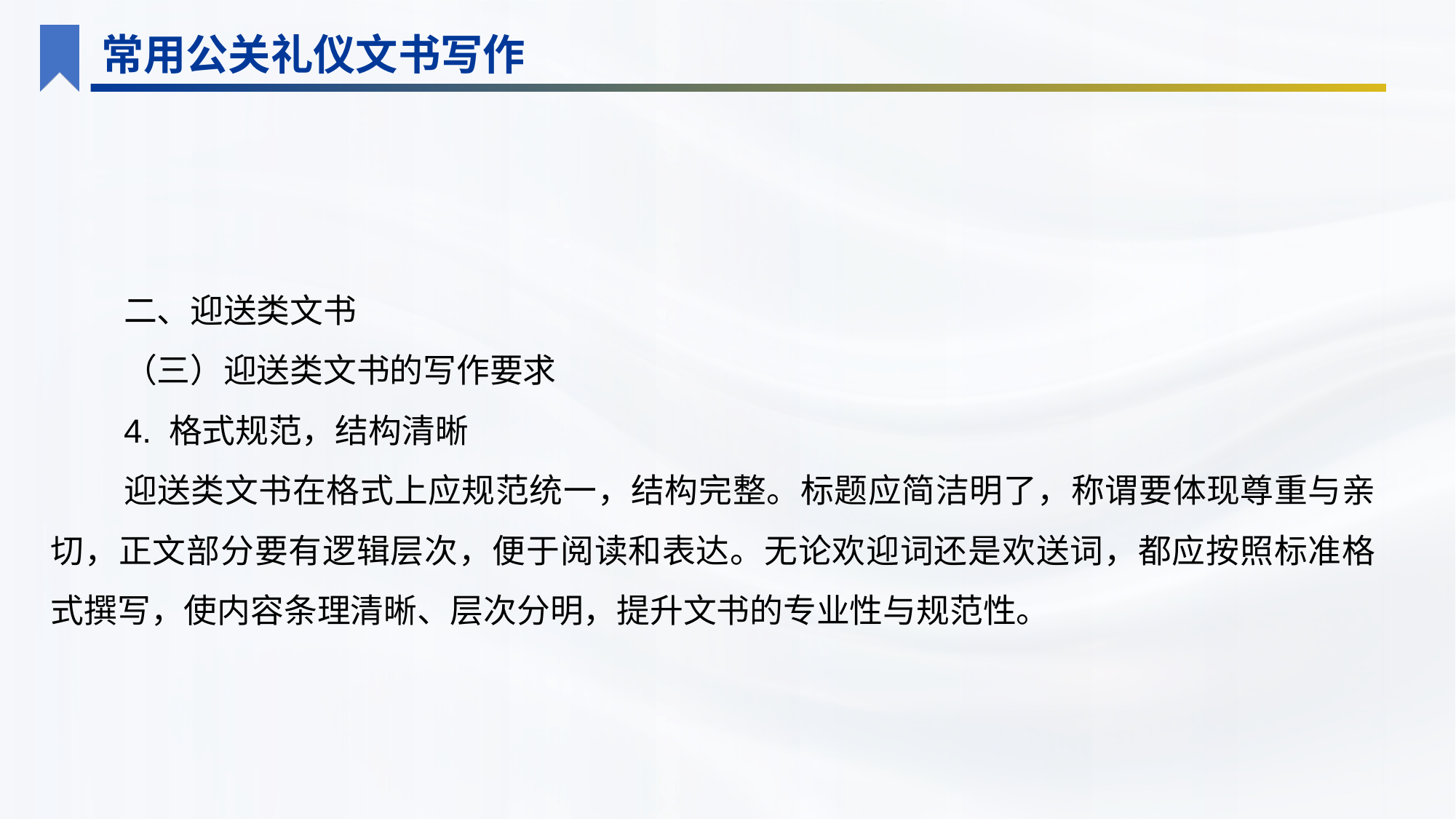

常用公关礼仪文书写作
二、迎送类文书
（三）迎送类文书的写作要求
4. 格式规范，结构清晰
迎送类文书在格式上应规范统一，结构完整。标题应简洁明了，称谓要体现尊重与亲切，正文部分要有逻辑层次，便于阅读和表达。无论欢迎词还是欢送词，都应按照标准格式撰写，使内容条理清晰、层次分明，提升文书的专业性与规范性。